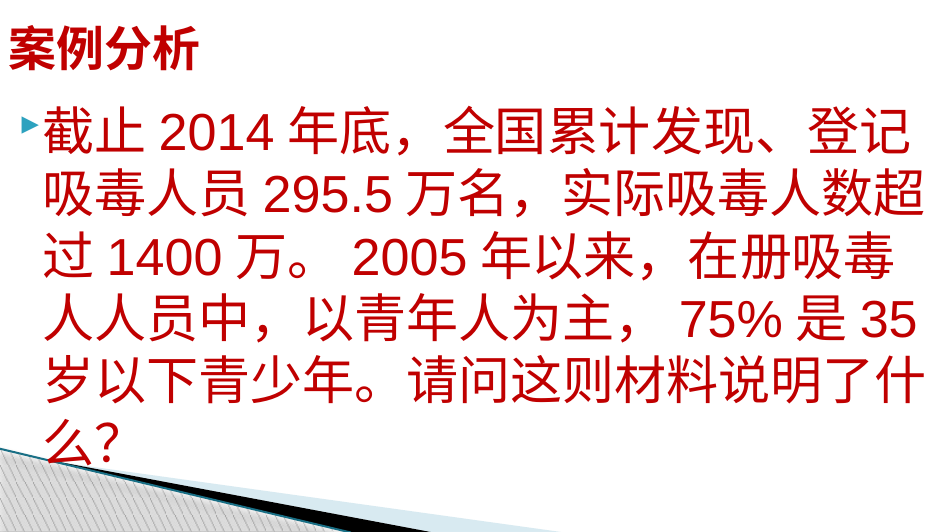

# 案例分析
截止2014年底，全国累计发现、登记吸毒人员295.5万名，实际吸毒人数超过1400万。2005年以来，在册吸毒人人员中，以青年人为主，75%是35岁以下青少年。请问这则材料说明了什么？